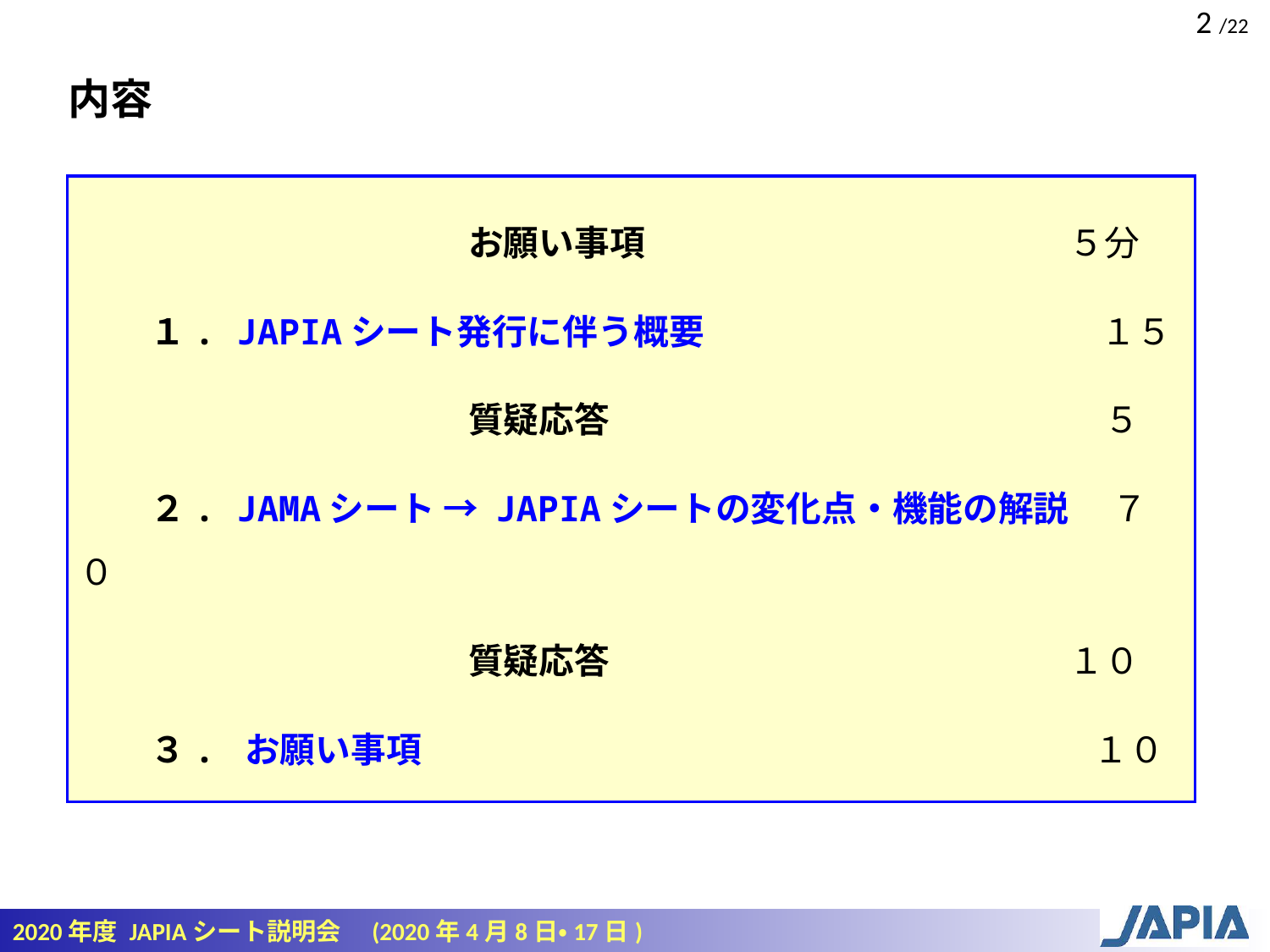

内容

　　　　　　　　　　　お願い事項　　　　　　　　　　　　５分

　　１. JAPIAシート発行に伴う概要　　　　　　　　 　　　１５

　　　　　　　　　　　質疑応答　　　　　　　　　　　　　　５

　　２. JAMAシート → JAPIAシートの変化点・機能の解説　 ７０

　　　　　　　　　　　質疑応答　　　　　　　　　　　　　１０

　　３. お願い事項　　　　　　　　　　　　　　　　　　　１０